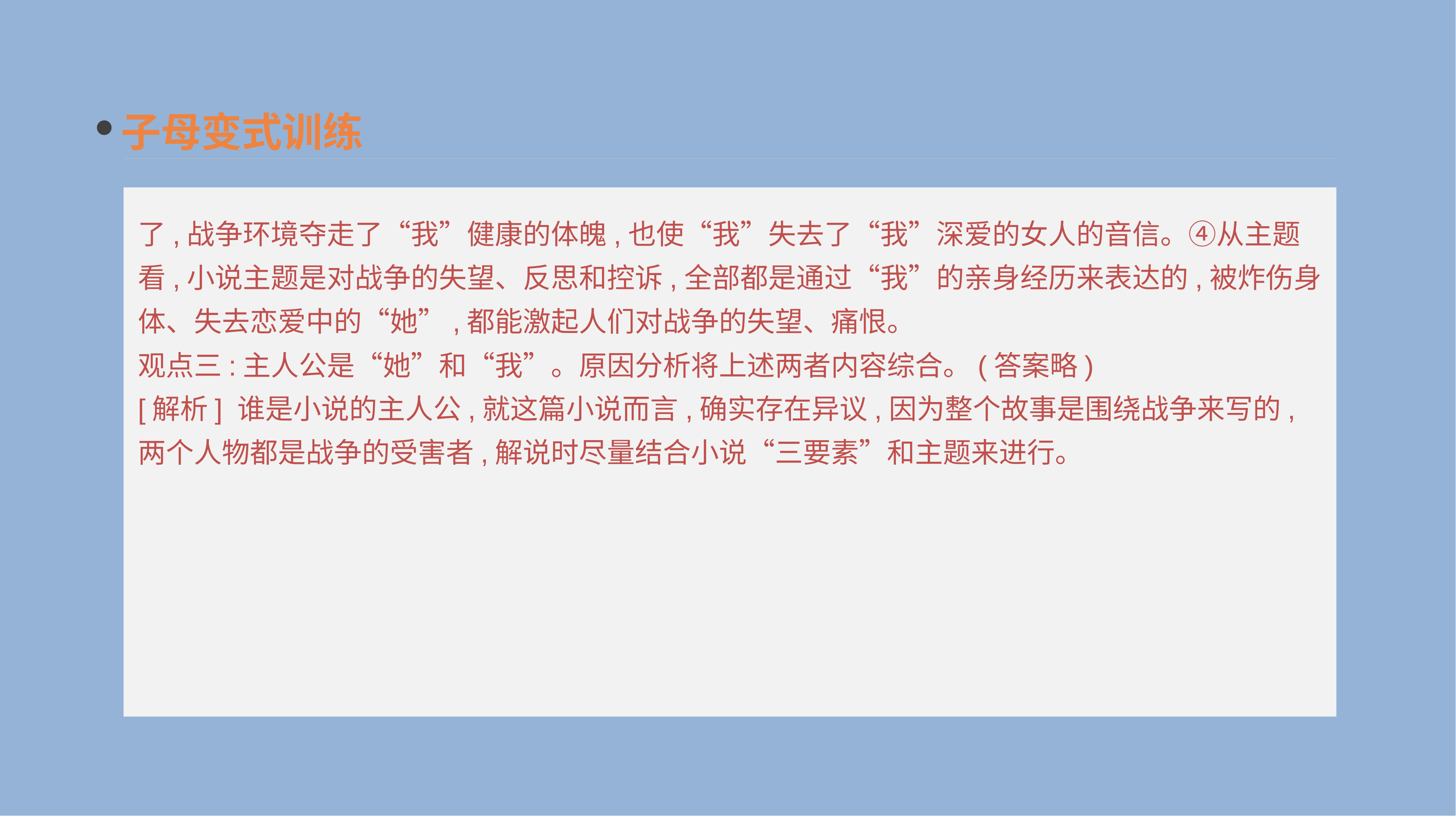

子母变式训练

了,战争环境夺走了“我”健康的体魄,也使“我”失去了“我”深爱的女人的音信。④从主题看,小说主题是对战争的失望、反思和控诉,全部都是通过“我”的亲身经历来表达的,被炸伤身体、失去恋爱中的“她”,都能激起人们对战争的失望、痛恨。
观点三:主人公是“她”和“我”。原因分析将上述两者内容综合。(答案略)
[解析] 谁是小说的主人公,就这篇小说而言,确实存在异议,因为整个故事是围绕战争来写的,两个人物都是战争的受害者,解说时尽量结合小说“三要素”和主题来进行。